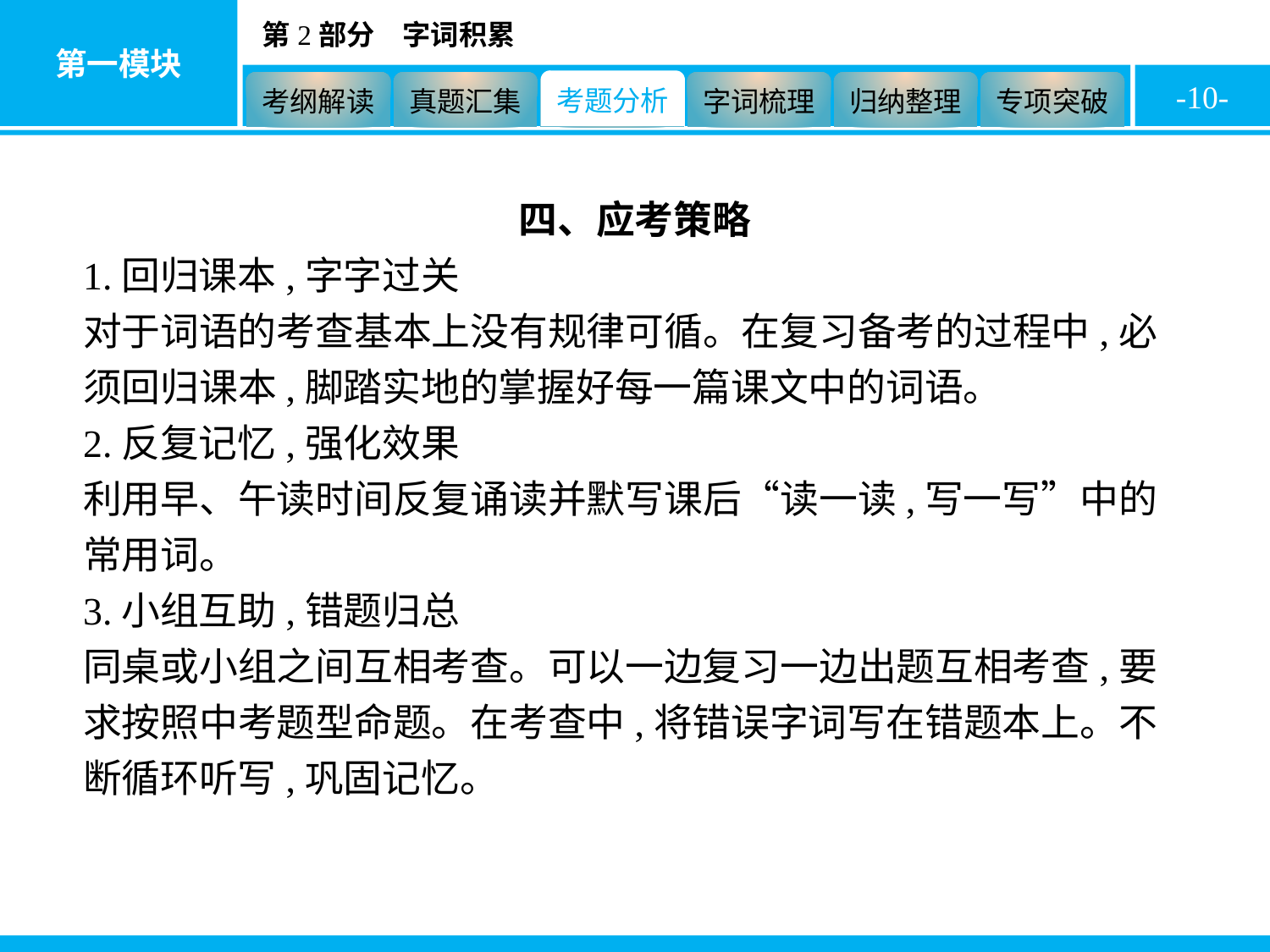

-10-
四、应考策略
1.回归课本,字字过关
对于词语的考查基本上没有规律可循。在复习备考的过程中,必须回归课本,脚踏实地的掌握好每一篇课文中的词语。
2.反复记忆,强化效果
利用早、午读时间反复诵读并默写课后“读一读,写一写”中的常用词。
3.小组互助,错题归总
同桌或小组之间互相考查。可以一边复习一边出题互相考查,要求按照中考题型命题。在考查中,将错误字词写在错题本上。不断循环听写,巩固记忆。